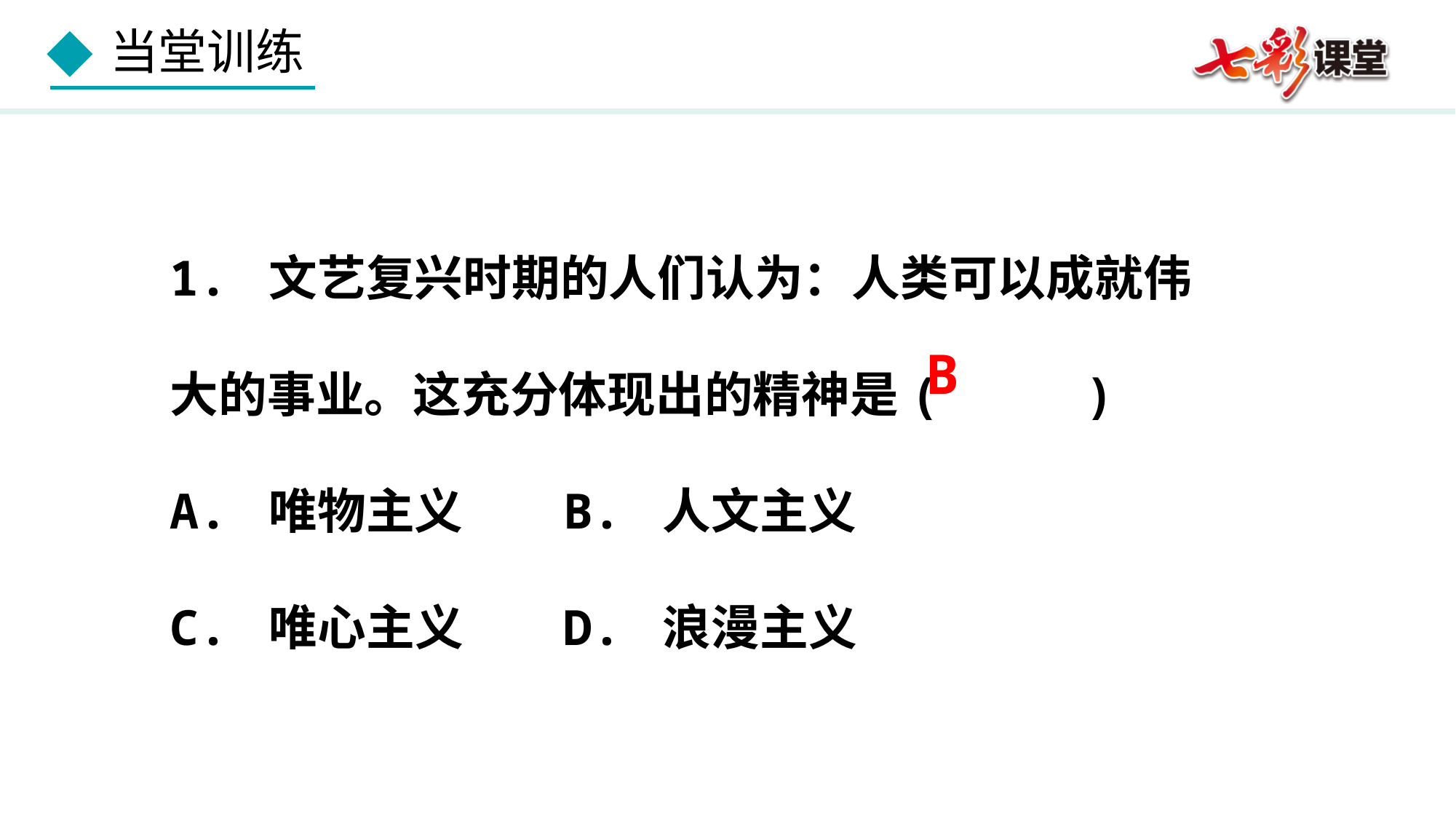

1. 文艺复兴时期的人们认为：人类可以成就伟大的事业。这充分体现出的精神是(     )
A. 唯物主义        B. 人文主义
C. 唯心主义        D. 浪漫主义
B